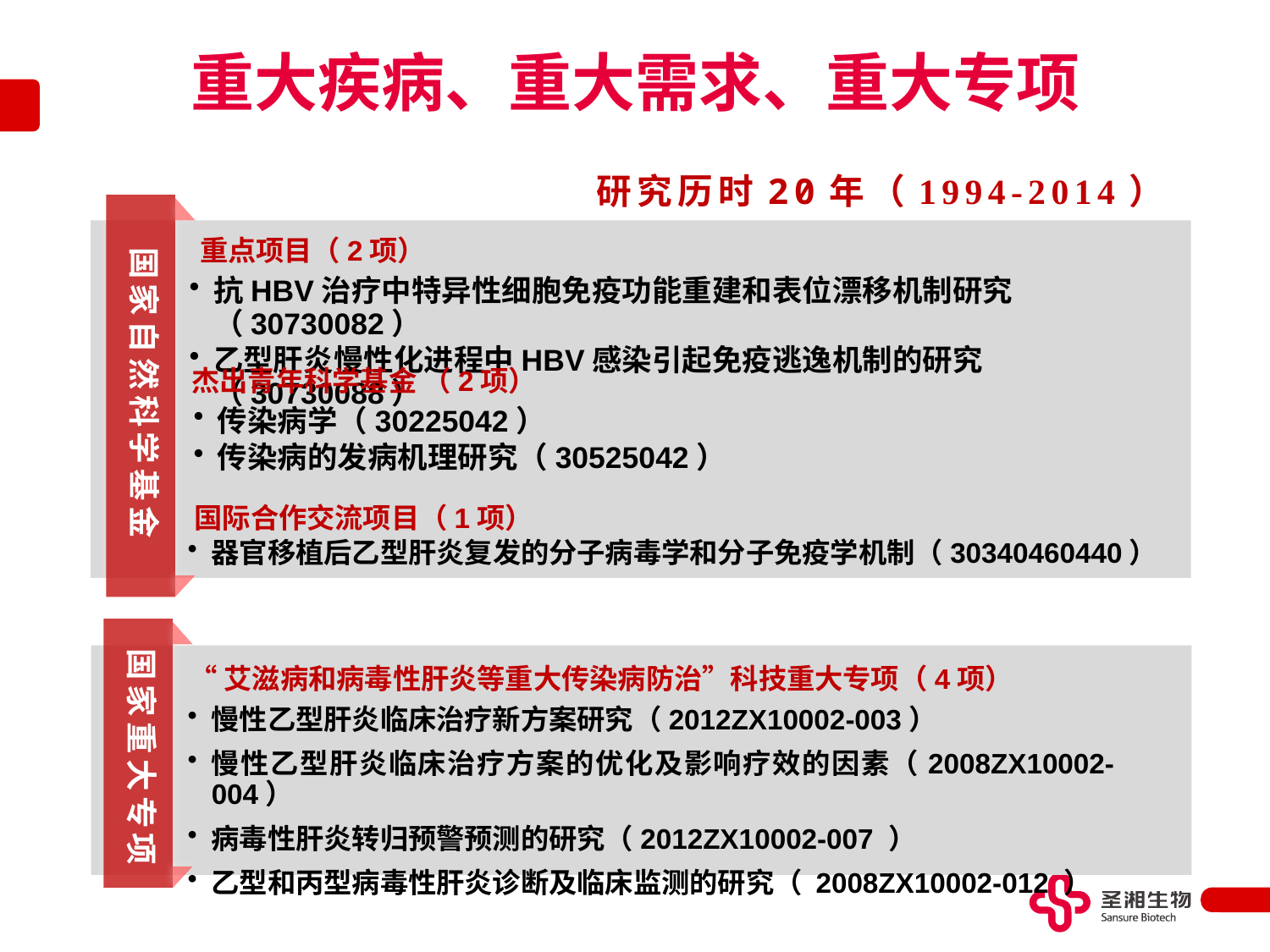

重大疾病、重大需求、重大专项

研究历时20年（1994-2014）

国家自然科学基金

重点项目（2项）

抗HBV治疗中特异性细胞免疫功能重建和表位漂移机制研究（30730082）
乙型肝炎慢性化进程中HBV感染引起免疫逃逸机制的研究（30730088）
杰出青年科学基金 （2项）
传染病学（30225042）
传染病的发病机理研究（30525042）
国际合作交流项目（1项）
器官移植后乙型肝炎复发的分子病毒学和分子免疫学机制（30340460440）

国家重大专项

“艾滋病和病毒性肝炎等重大传染病防治”科技重大专项（4项）

慢性乙型肝炎临床治疗新方案研究（2012ZX10002-003）
慢性乙型肝炎临床治疗方案的优化及影响疗效的因素（2008ZX10002-004）
病毒性肝炎转归预警预测的研究（2012ZX10002-007 ）
乙型和丙型病毒性肝炎诊断及临床监测的研究（ 2008ZX10002-012 ）